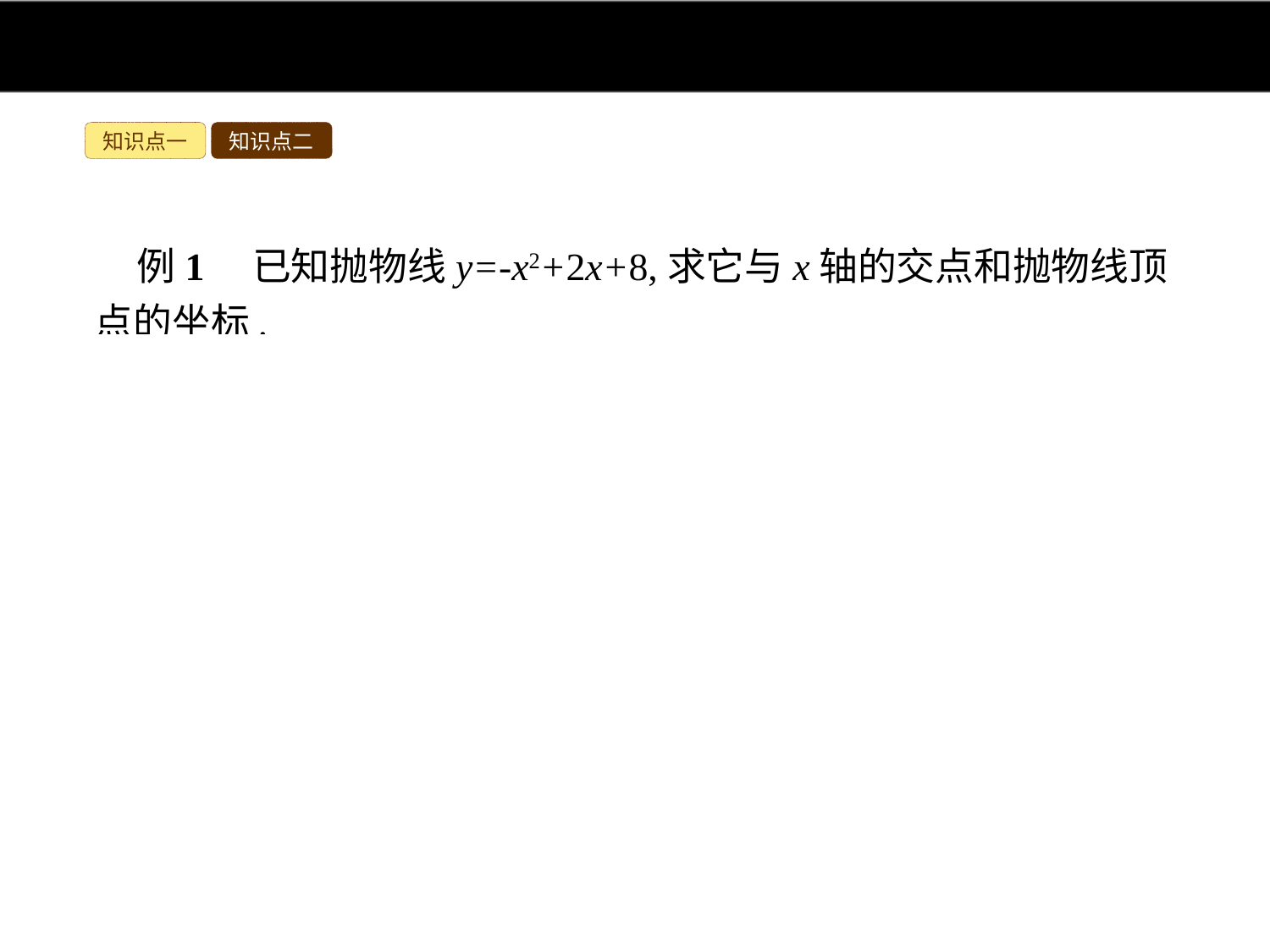

知识点一
知识点二
例1　已知抛物线y=-x2+2x+8,求它与x轴的交点和抛物线顶点的坐标.
分析:把已知函数解析式配方,即可求出抛物线的顶点坐标;令y=0即可求出抛物线与x轴的交点.
解:∵y=-x2+2x+8=-(x-1)2+9,
∴抛物线顶点的坐标为(1,9).
令y=0,则0=-x2+2x+8,解得x=4或-2,
∴抛物线与x轴的交点坐标为(4,0)或(-2,0).